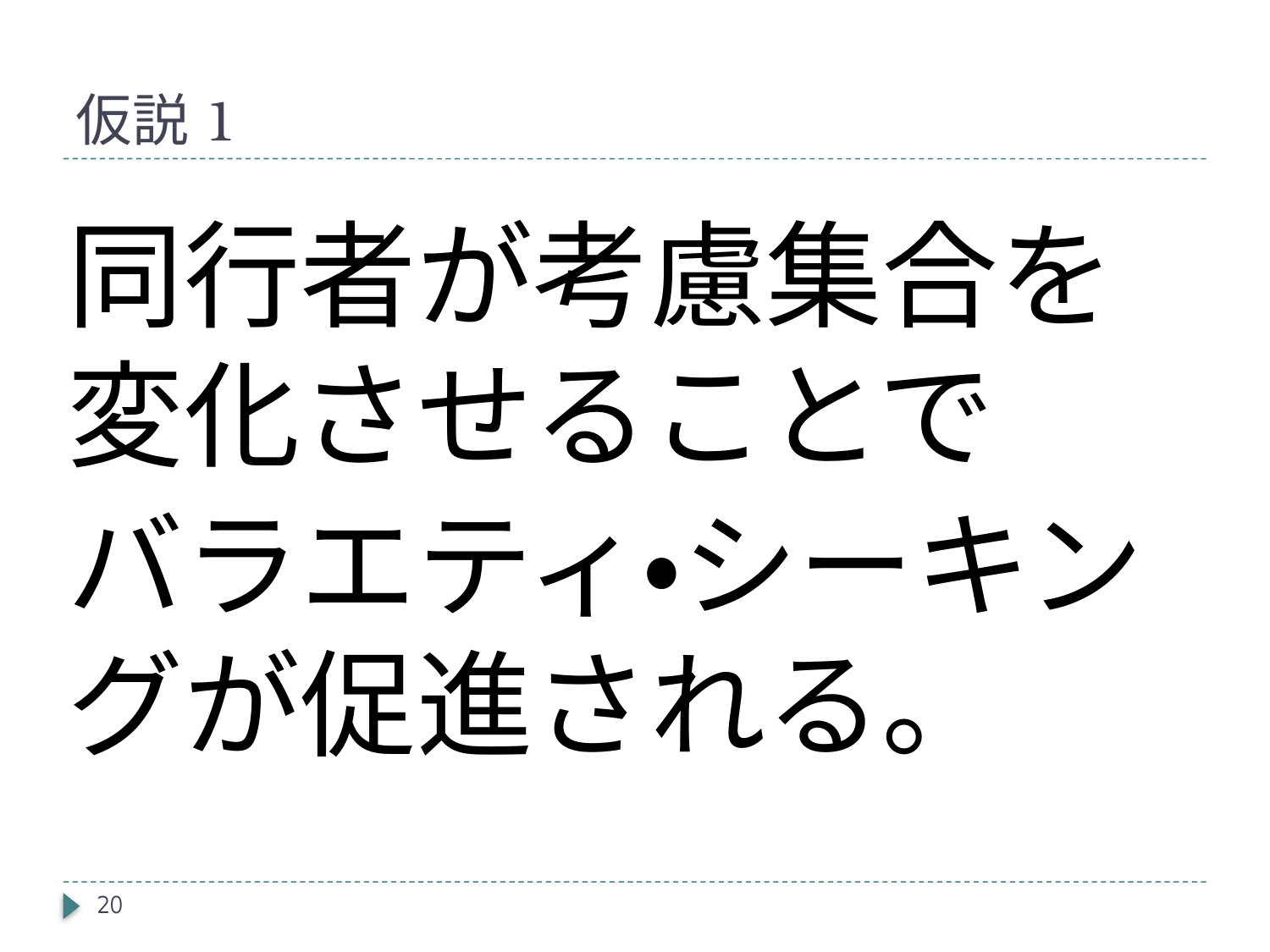

# 仮説1
同行者が考慮集合を変化させることで
バラエティ・シーキングが促進される。
20